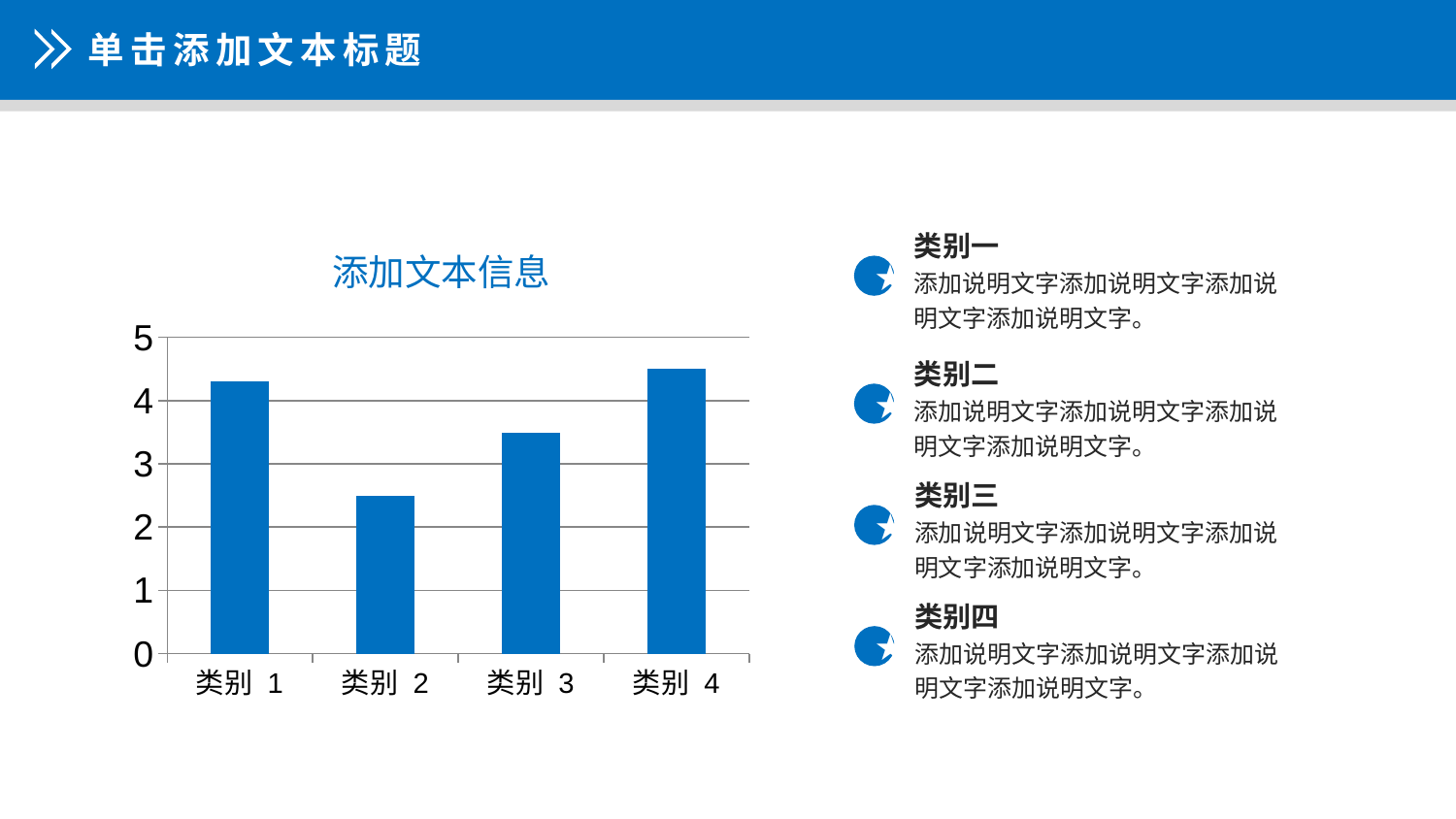

单击添加文本标题

### Chart: 添加文本信息

| Category | 系列 1 |
|---|---|
| 类别 1 | 4.3 |
| 类别 2 | 2.5 |
| 类别 3 | 3.5 |
| 类别 4 | 4.5 |
类别一
添加说明文字添加说明文字添加说明文字添加说明文字。
★
类别二
添加说明文字添加说明文字添加说明文字添加说明文字。
★
类别三
添加说明文字添加说明文字添加说明文字添加说明文字。
★
类别四
添加说明文字添加说明文字添加说明文字添加说明文字。
★